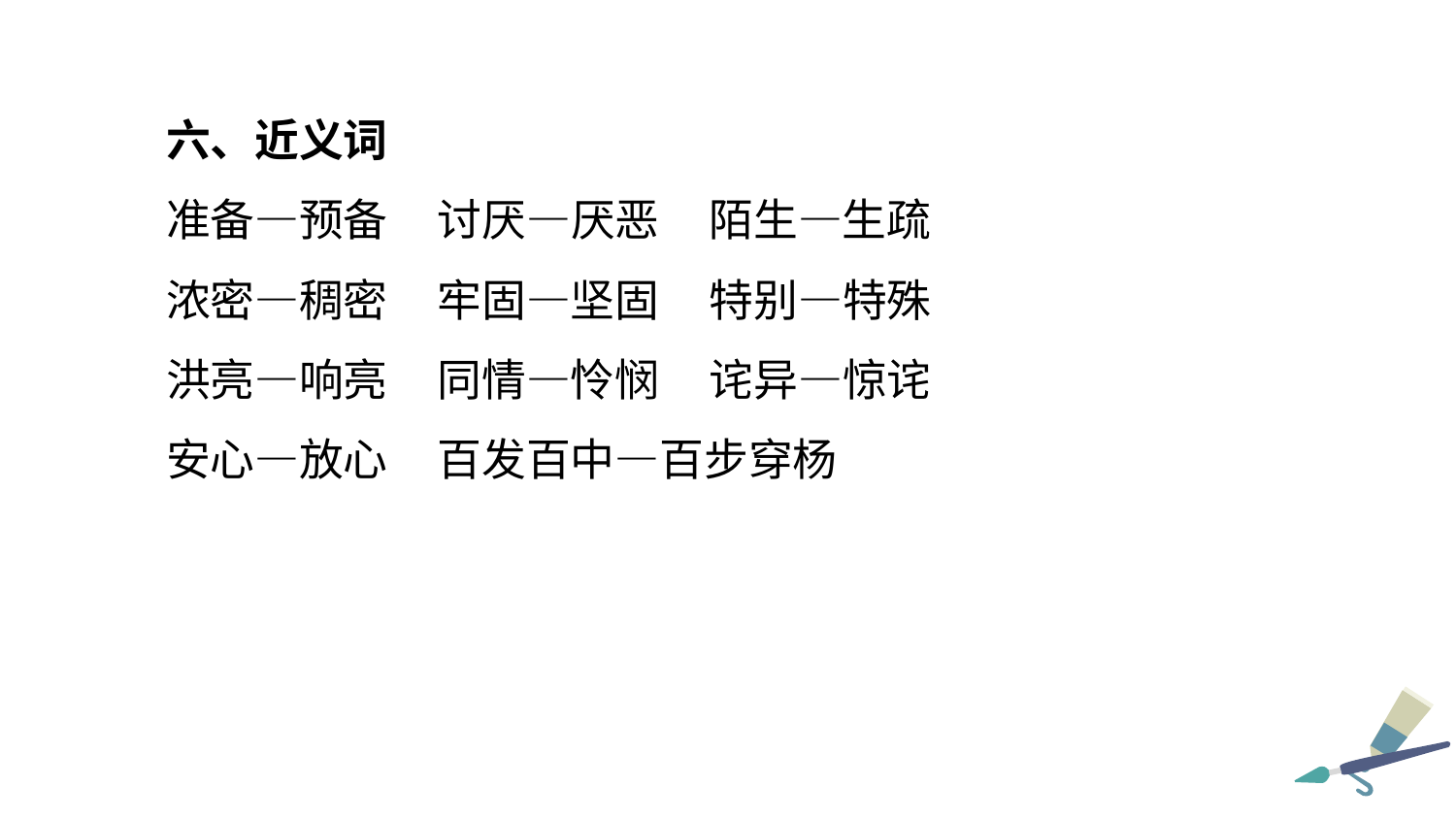

六、近义词
准备—预备     讨厌—厌恶     陌生—生疏
浓密—稠密     牢固—坚固     特别—特殊
洪亮—响亮     同情—怜悯     诧异—惊诧
安心—放心     百发百中—百步穿杨